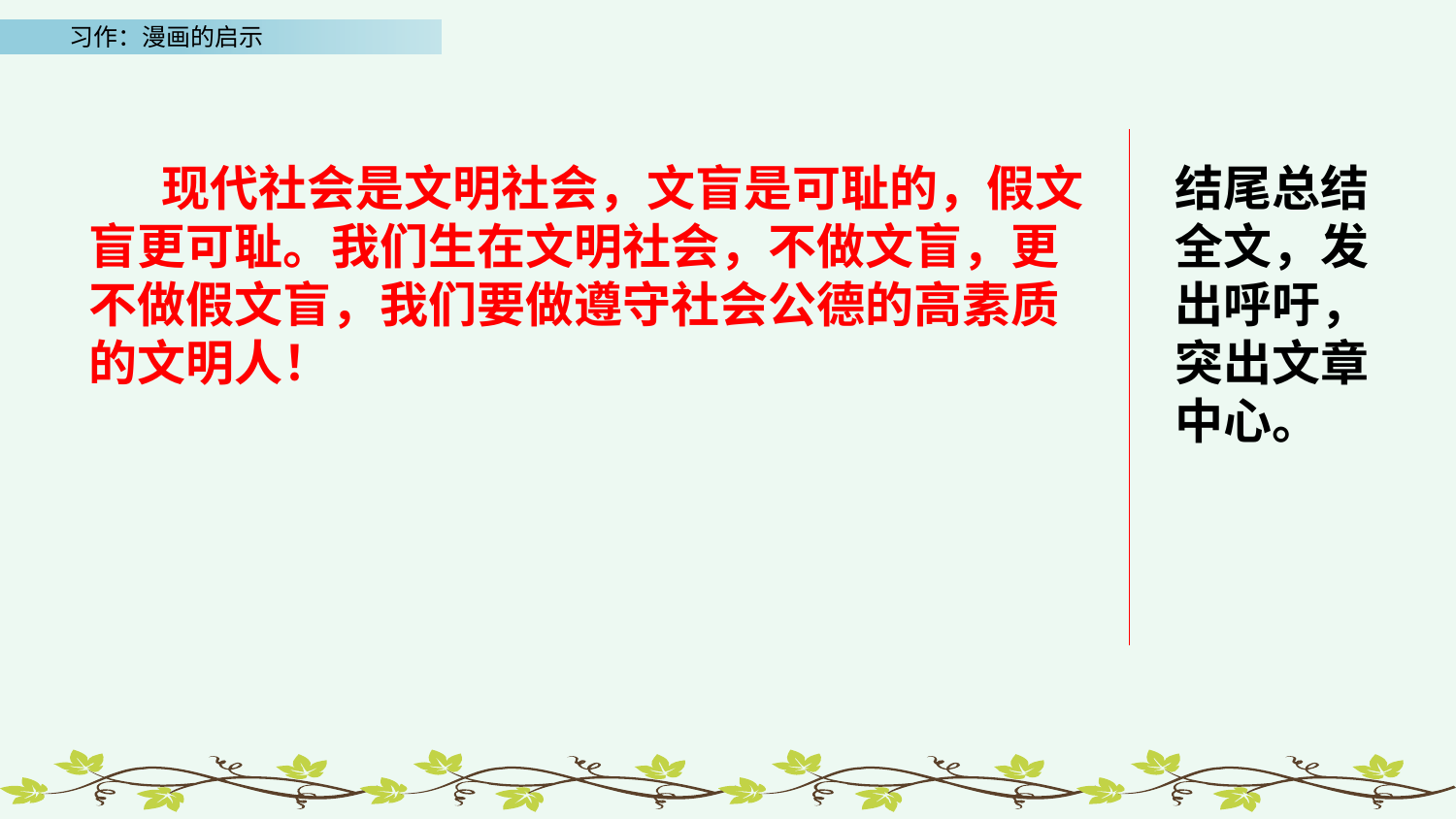

现代社会是文明社会，文盲是可耻的，假文盲更可耻。我们生在文明社会，不做文盲，更不做假文盲，我们要做遵守社会公德的高素质的文明人！
结尾总结全文，发出呼吁，突出文章中心。